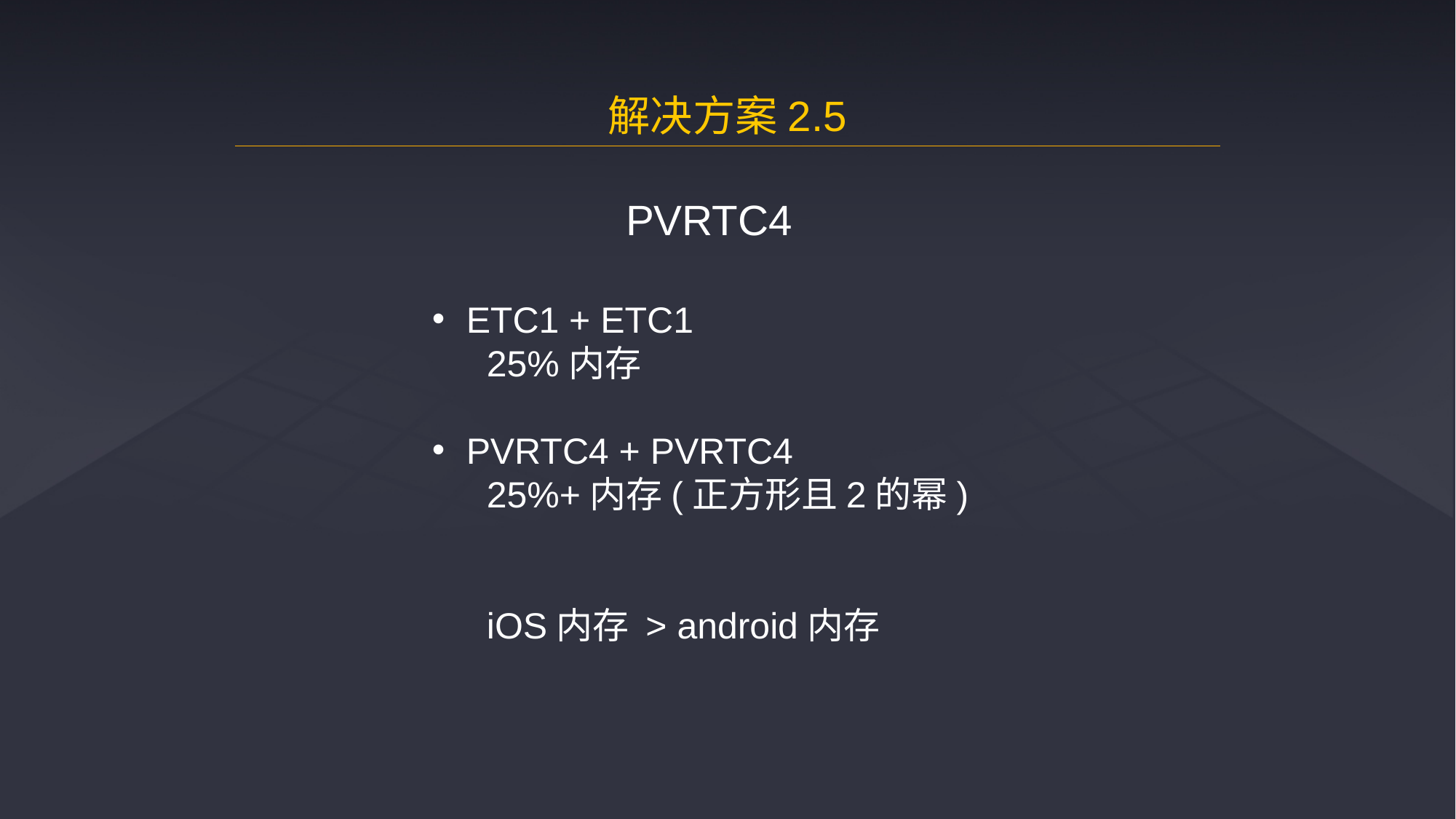

解决方案2.5

PVRTC4
ETC1 + ETC1
25%内存

PVRTC4 + PVRTC4
25%+内存(正方形且2的幂)

iOS内存 > android内存